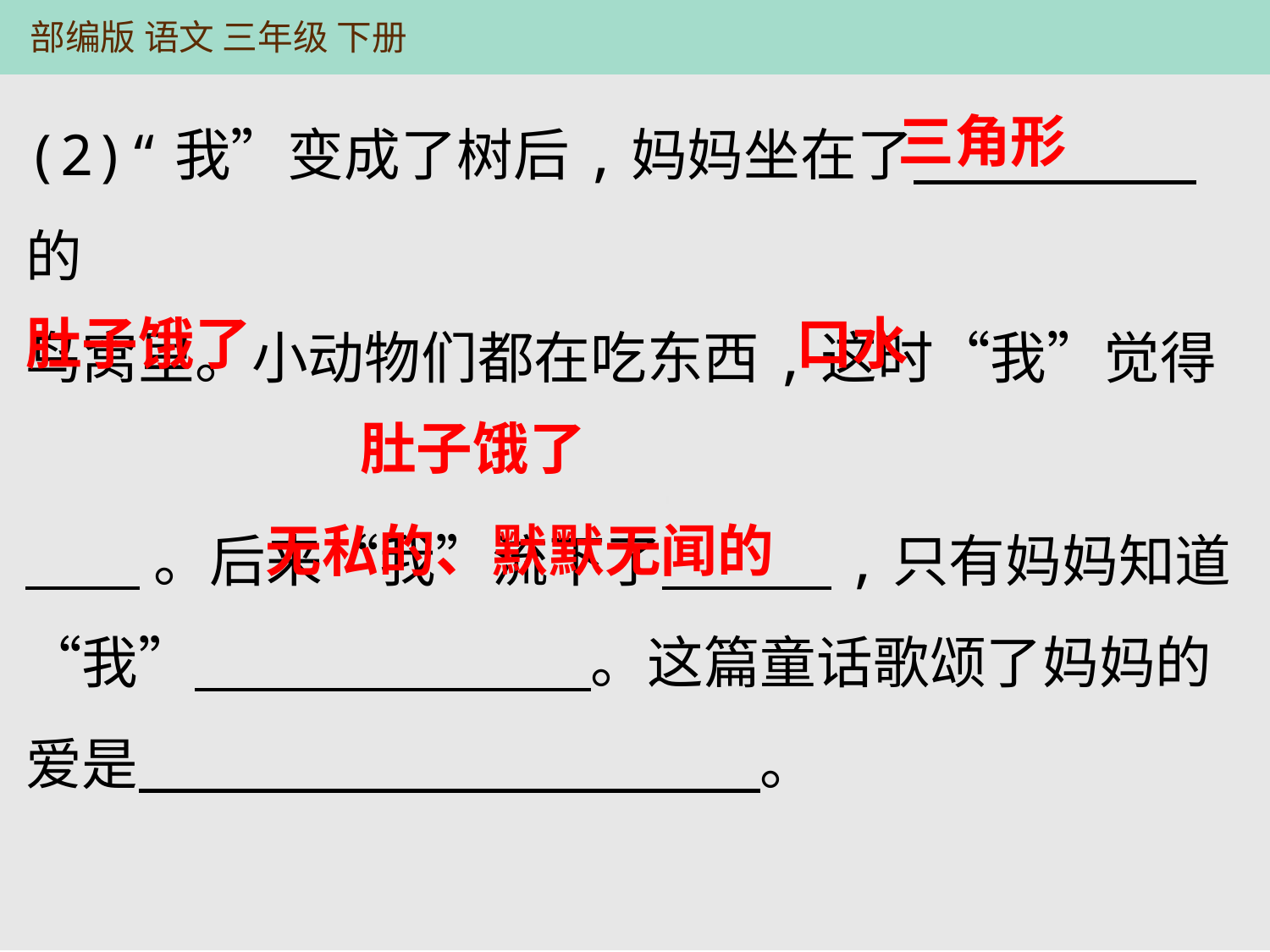

(2)“我”变成了树后,妈妈坐在了　　　　　的
鸟窝里。小动物们都在吃东西,这时“我”觉得
         。后来“我”流下了　　　,只有妈妈知道“我”　　　　　　　。这篇童话歌颂了妈妈的爱是　　　　　　　　　　　。
三角形
肚子饿了
口水
肚子饿了
无私的、默默无闻的